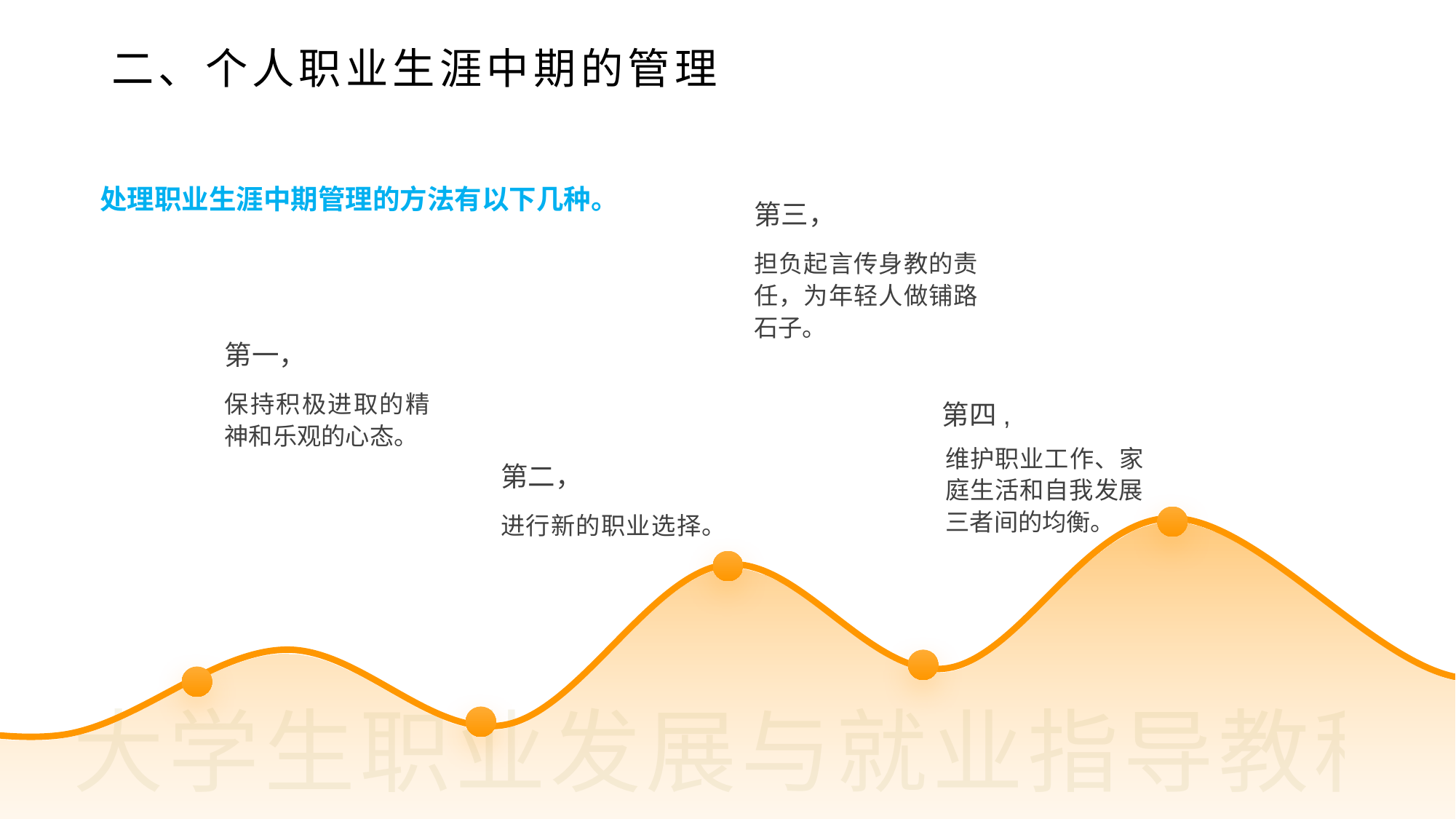

二、个人职业生涯中期的管理
处理职业生涯中期管理的方法有以下几种。
第三，
担负起言传身教的责任，为年轻人做铺路石子。
第一，
保持积极进取的精神和乐观的心态。
第四,
维护职业工作、家庭生活和自我发展三者间的均衡。
第二，
进行新的职业选择。

大学生职业发展与就业指导教程